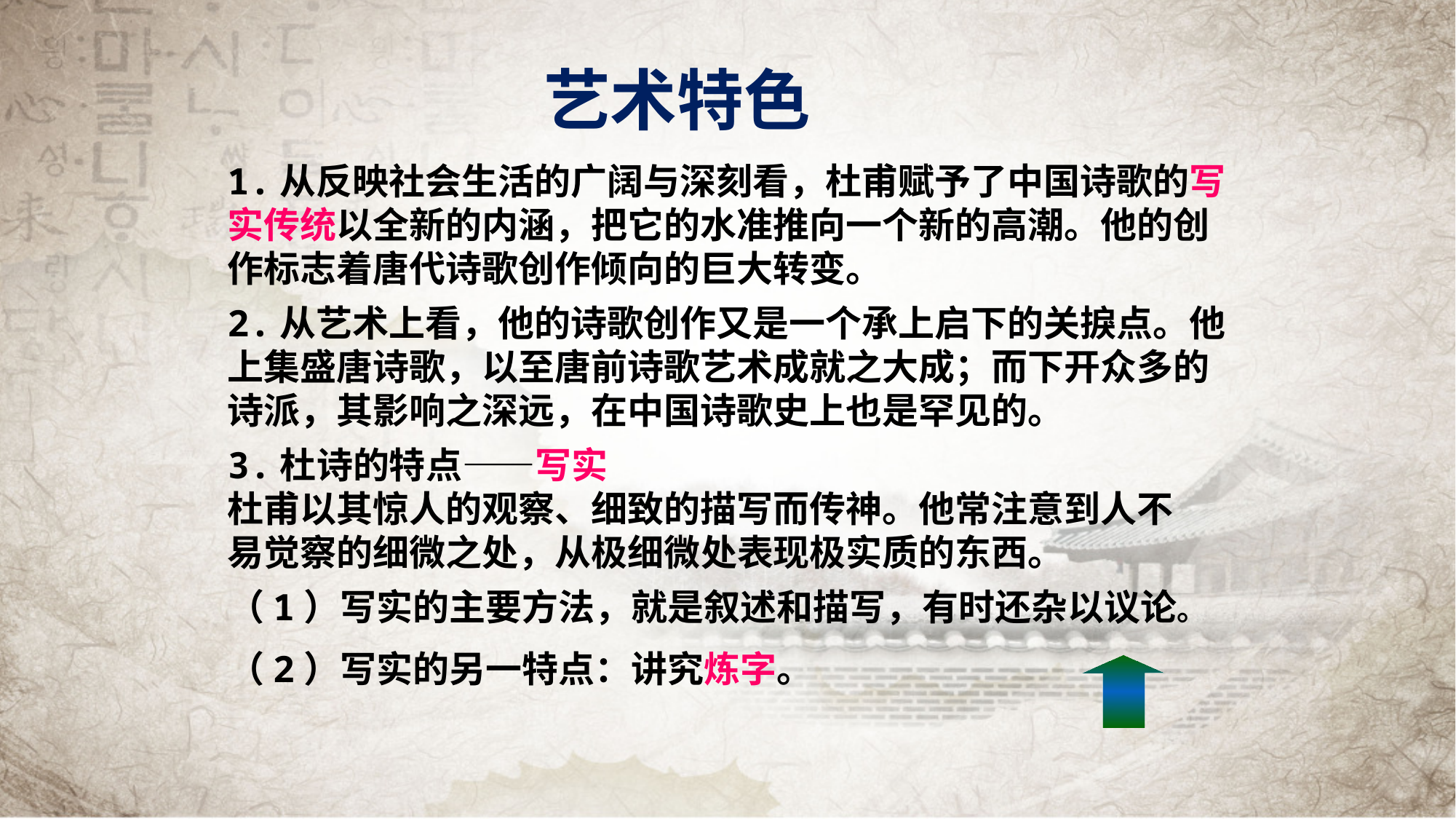

艺术特色
1.从反映社会生活的广阔与深刻看，杜甫赋予了中国诗歌的写实传统以全新的内涵，把它的水准推向一个新的高潮。他的创作标志着唐代诗歌创作倾向的巨大转变。
2.从艺术上看，他的诗歌创作又是一个承上启下的关捩点。他上集盛唐诗歌，以至唐前诗歌艺术成就之大成；而下开众多的诗派，其影响之深远，在中国诗歌史上也是罕见的。
3.杜诗的特点——写实
杜甫以其惊人的观察、细致的描写而传神。他常注意到人不易觉察的细微之处，从极细微处表现极实质的东西。
（1）写实的主要方法，就是叙述和描写，有时还杂以议论。
（2）写实的另一特点：讲究炼字。